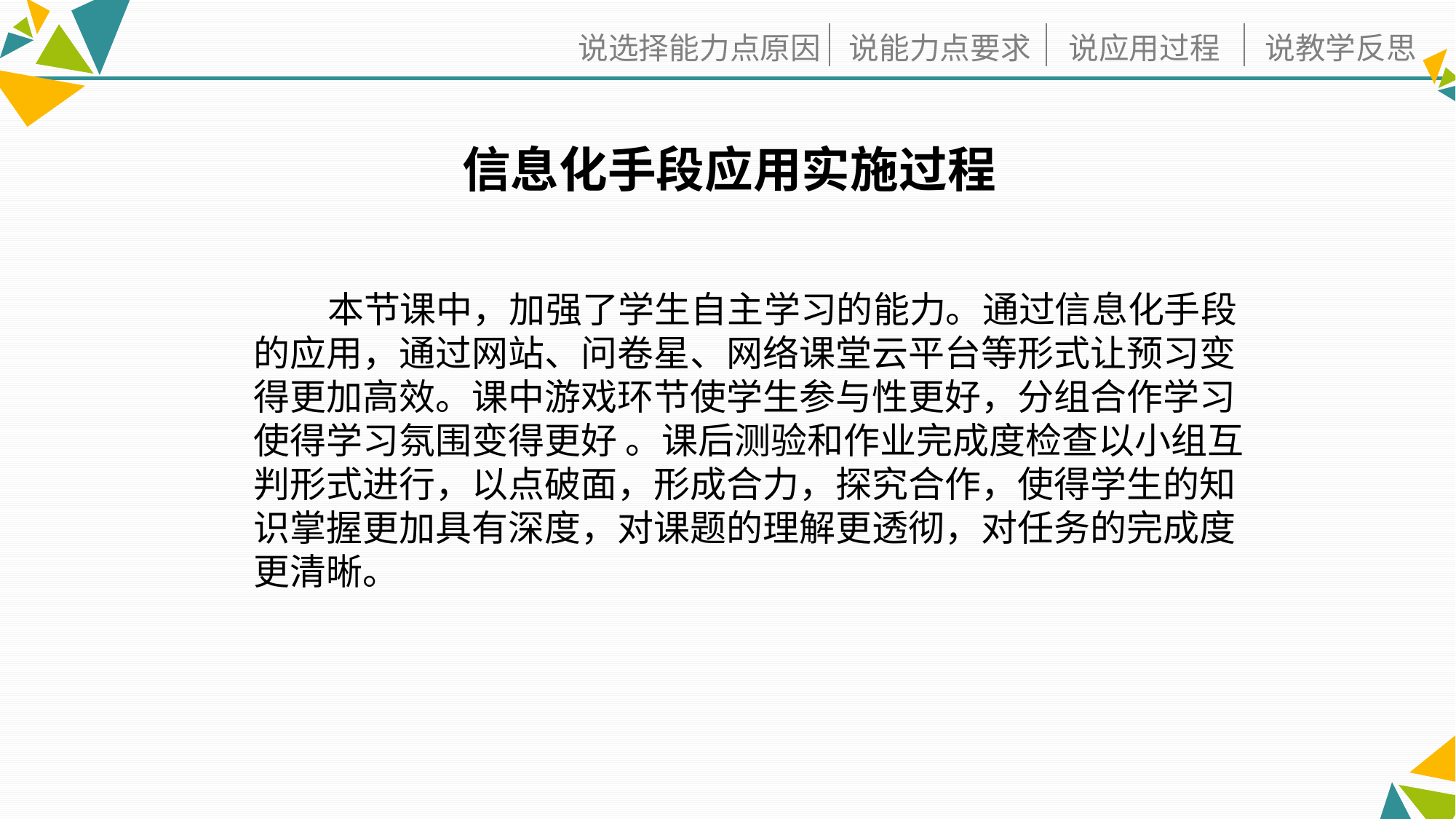

信息化手段应用实施过程
        本节课中，加强了学生自主学习的能力。通过信息化手段的应用，通过网站、问卷星、网络课堂云平台等形式让预习变得更加高效。课中游戏环节使学生参与性更好，分组合作学习使得学习氛围变得更好 。课后测验和作业完成度检查以小组互判形式进行，以点破面，形成合力，探究合作，使得学生的知识掌握更加具有深度，对课题的理解更透彻，对任务的完成度更清晰。